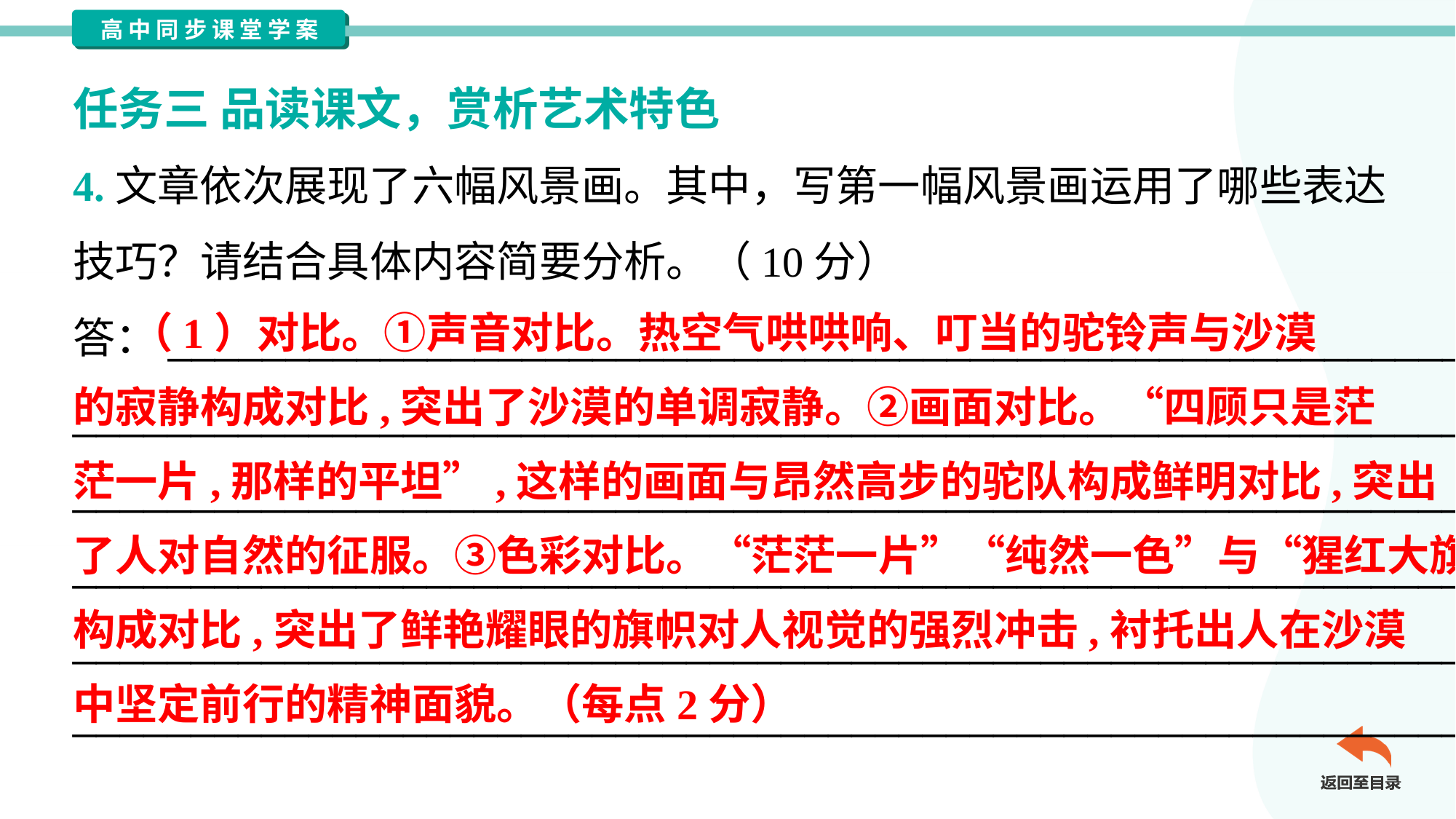

任务三 品读课文，赏析艺术特色
4.文章依次展现了六幅风景画。其中，写第一幅风景画运用了哪些表达
技巧？请结合具体内容简要分析。（10分）
答：_________________________________________________________
_____________________________________________________________
_____________________________________________________________
_____________________________________________________________
_____________________________________________________________
_____________________________________________________________
     （1）对比。①声音对比。热空气哄哄响、叮当的驼铃声与沙漠
的寂静构成对比,突出了沙漠的单调寂静。②画面对比。“四顾只是茫
茫一片,那样的平坦”,这样的画面与昂然高步的驼队构成鲜明对比,突出
了人对自然的征服。③色彩对比。“茫茫一片”“纯然一色”与“猩红大旗”
构成对比,突出了鲜艳耀眼的旗帜对人视觉的强烈冲击,衬托出人在沙漠
中坚定前行的精神面貌。（每点2分）